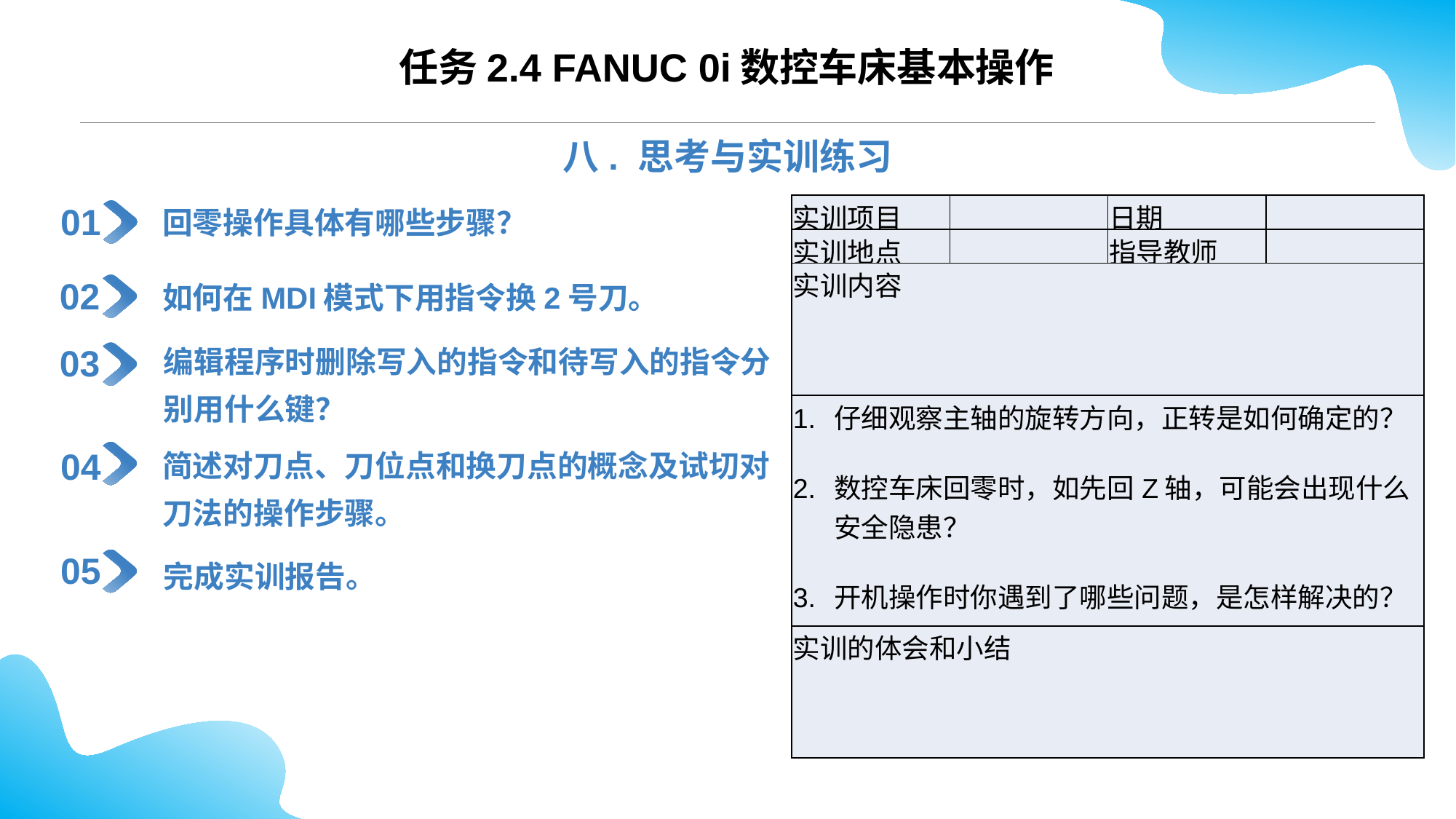

任务2.4 FANUC 0i数控车床基本操作
八. 思考与实训练习
回零操作具体有哪些步骤？
01
| 实训项目 |  | 日期 |  |
| --- | --- | --- | --- |
| 实训地点 |  | 指导教师 |  |
| 实训内容 |  |  |  |
| 仔细观察主轴的旋转方向，正转是如何确定的？ 数控车床回零时，如先回Z轴，可能会出现什么安全隐患？ 开机操作时你遇到了哪些问题，是怎样解决的？ |  |  |  |
| 实训的体会和小结 |  |  |  |

如何在MDI模式下用指令换2号刀。
02

03
编辑程序时删除写入的指令和待写入的指令分别用什么键？

04

简述对刀点、刀位点和换刀点的概念及试切对刀法的操作步骤。
完成实训报告。
05